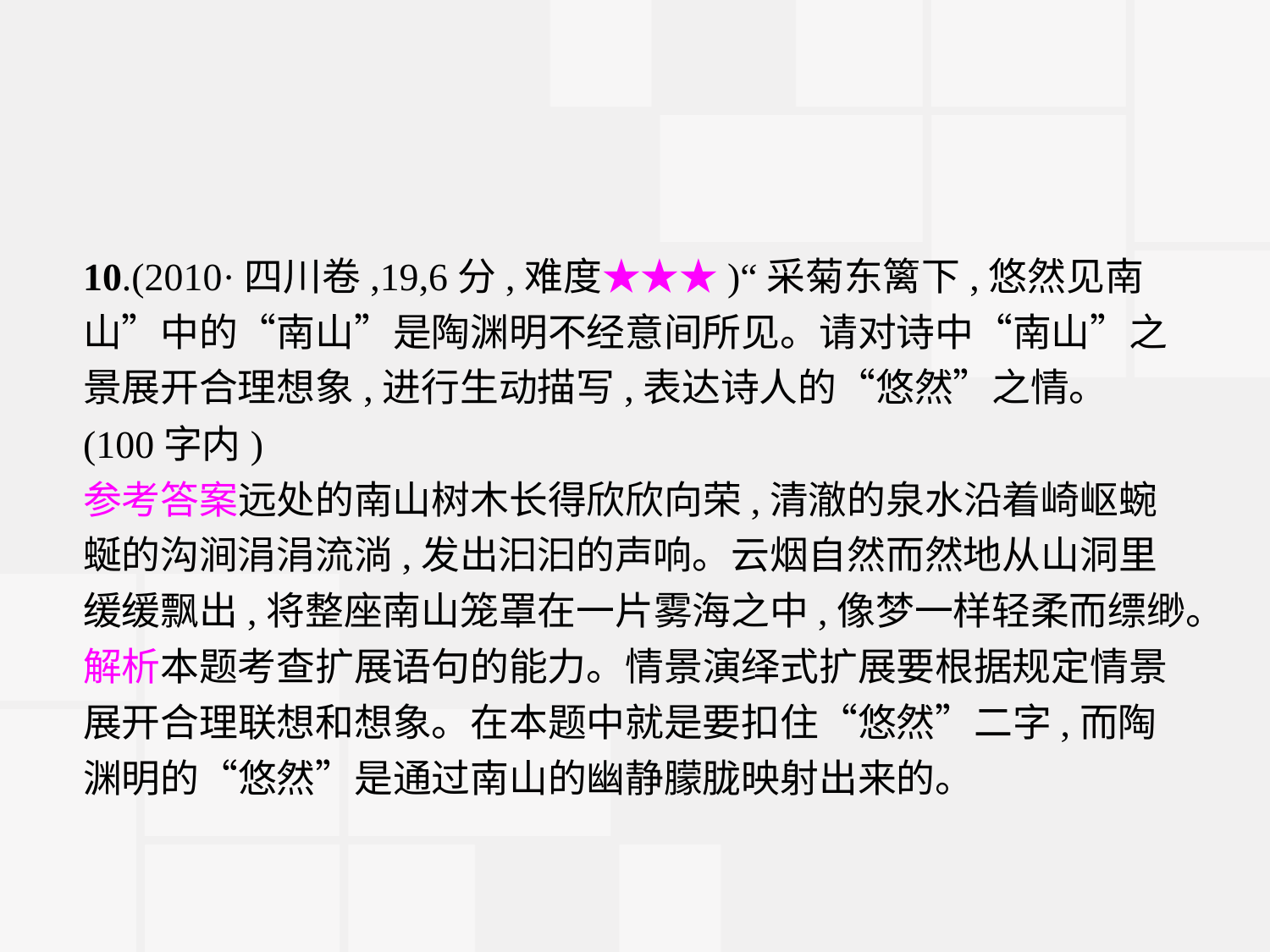

10.(2010·四川卷,19,6分,难度★★★)“采菊东篱下,悠然见南山”中的“南山”是陶渊明不经意间所见。请对诗中“南山”之景展开合理想象,进行生动描写,表达诗人的“悠然”之情。(100字内)
参考答案远处的南山树木长得欣欣向荣,清澈的泉水沿着崎岖蜿蜒的沟涧涓涓流淌,发出汩汩的声响。云烟自然而然地从山洞里缓缓飘出,将整座南山笼罩在一片雾海之中,像梦一样轻柔而缥缈。
解析本题考查扩展语句的能力。情景演绎式扩展要根据规定情景展开合理联想和想象。在本题中就是要扣住“悠然”二字,而陶渊明的“悠然”是通过南山的幽静朦胧映射出来的。